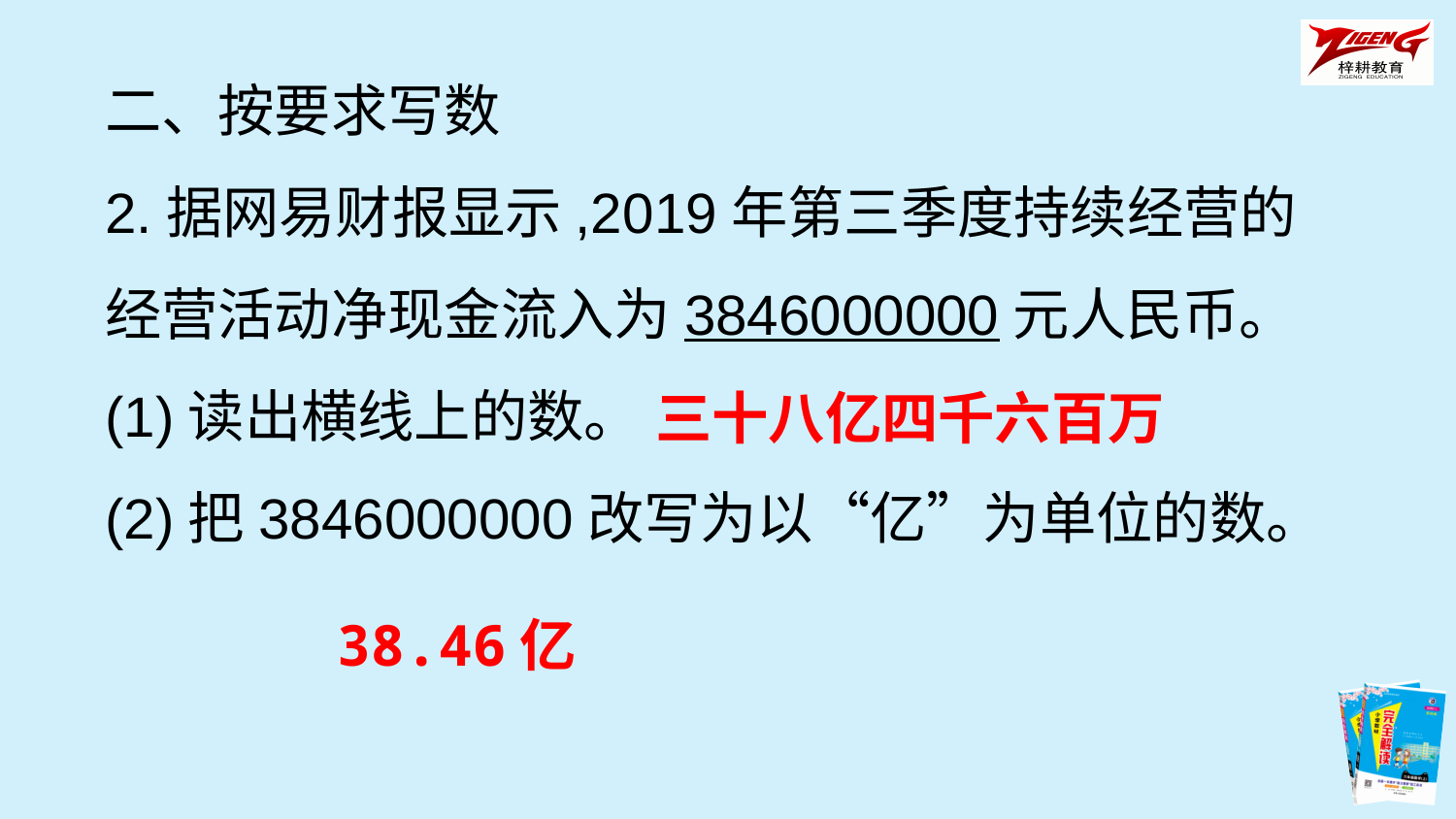

二、按要求写数
2.据网易财报显示,2019年第三季度持续经营的经营活动净现金流入为3846000000元人民币。
(1)读出横线上的数。
(2)把3846000000改写为以“亿”为单位的数。
三十八亿四千六百万
38.46亿